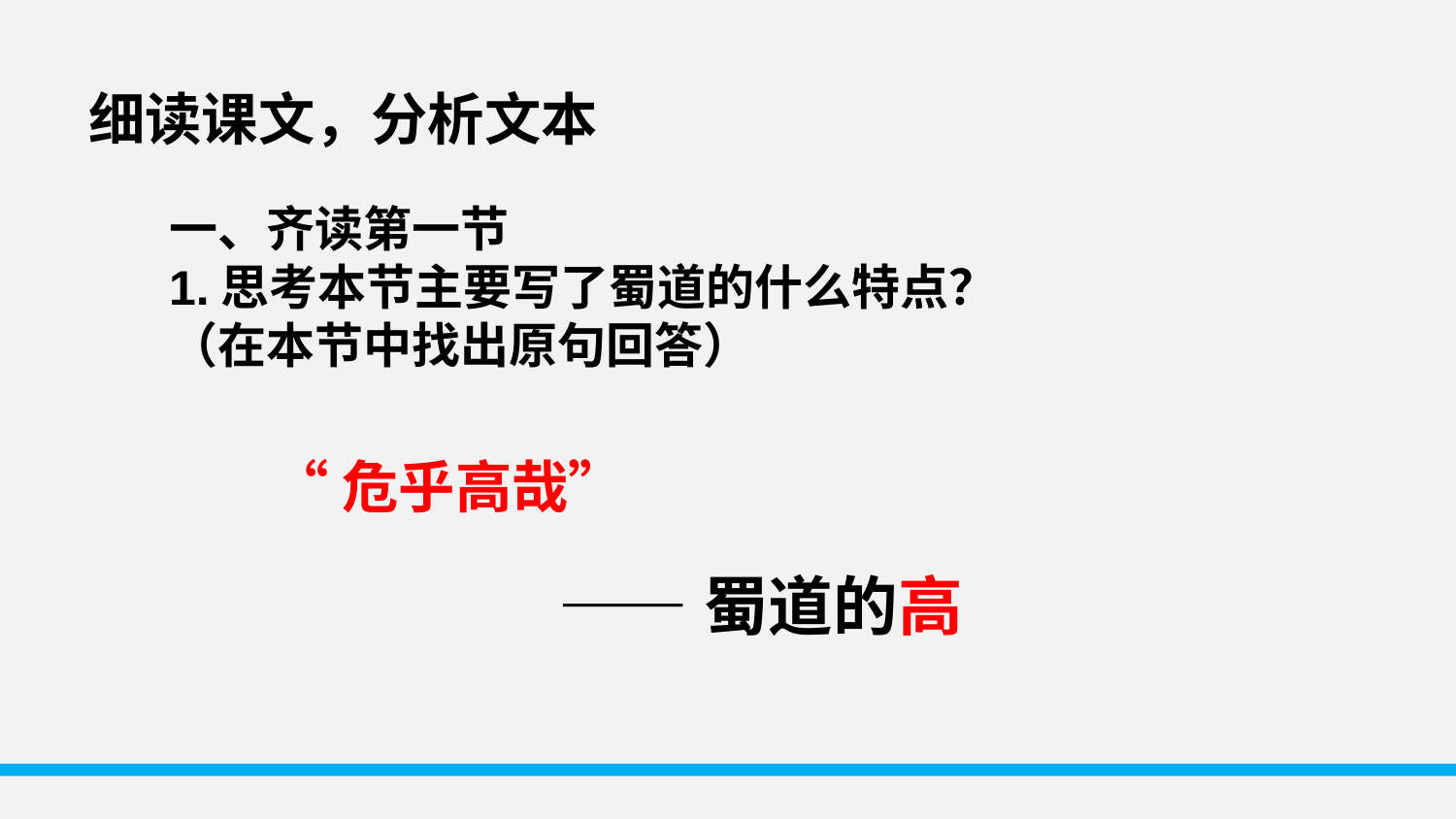

细读课文，分析文本
一、齐读第一节
1.思考本节主要写了蜀道的什么特点？
（在本节中找出原句回答）
“危乎高哉”
——蜀道的高